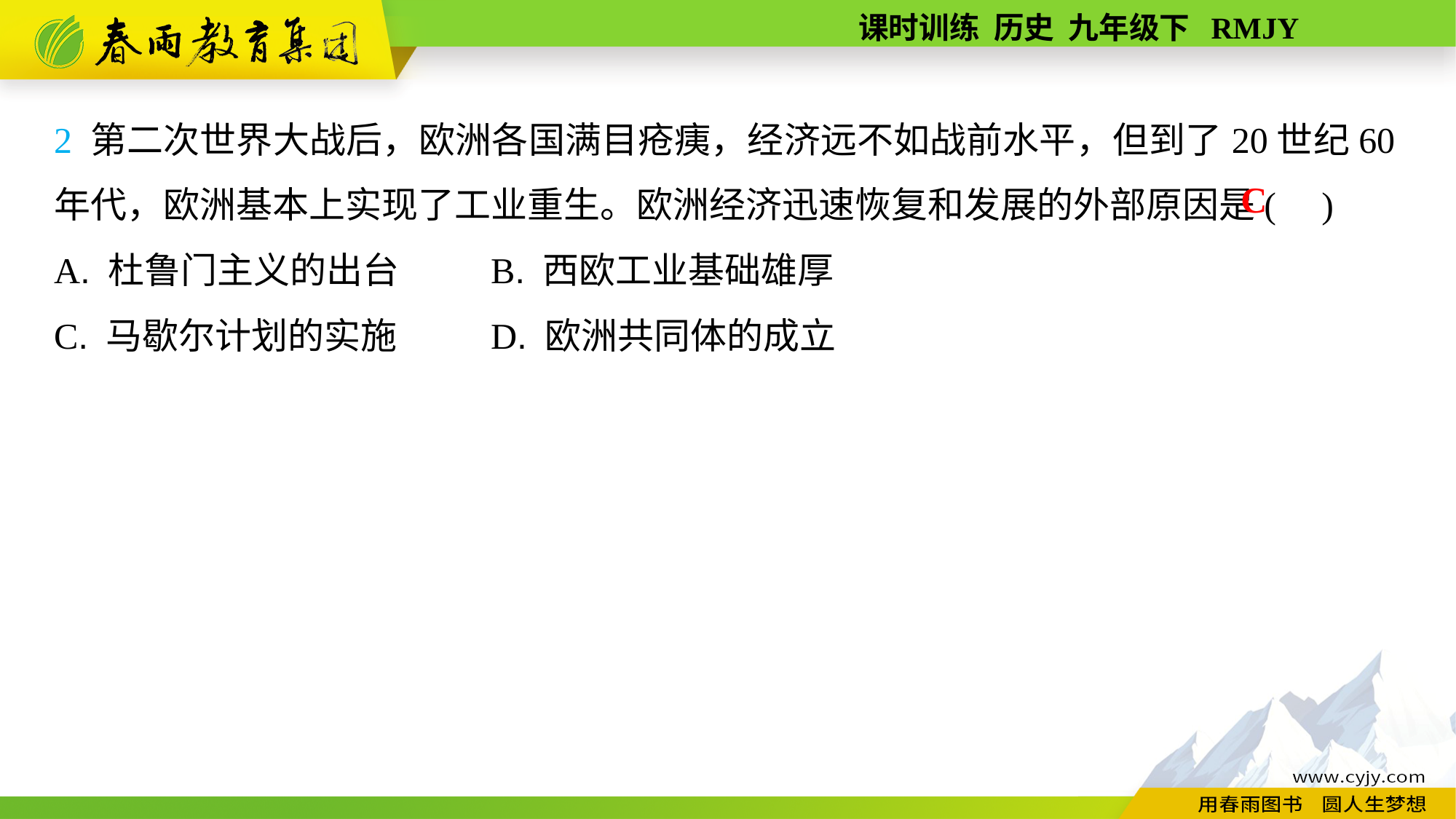

2 第二次世界大战后，欧洲各国满目疮痍，经济远不如战前水平，但到了20世纪60年代，欧洲基本上实现了工业重生。欧洲经济迅速恢复和发展的外部原因是(     )
A. 杜鲁门主义的出台	B. 西欧工业基础雄厚
C. 马歇尔计划的实施	D. 欧洲共同体的成立
C